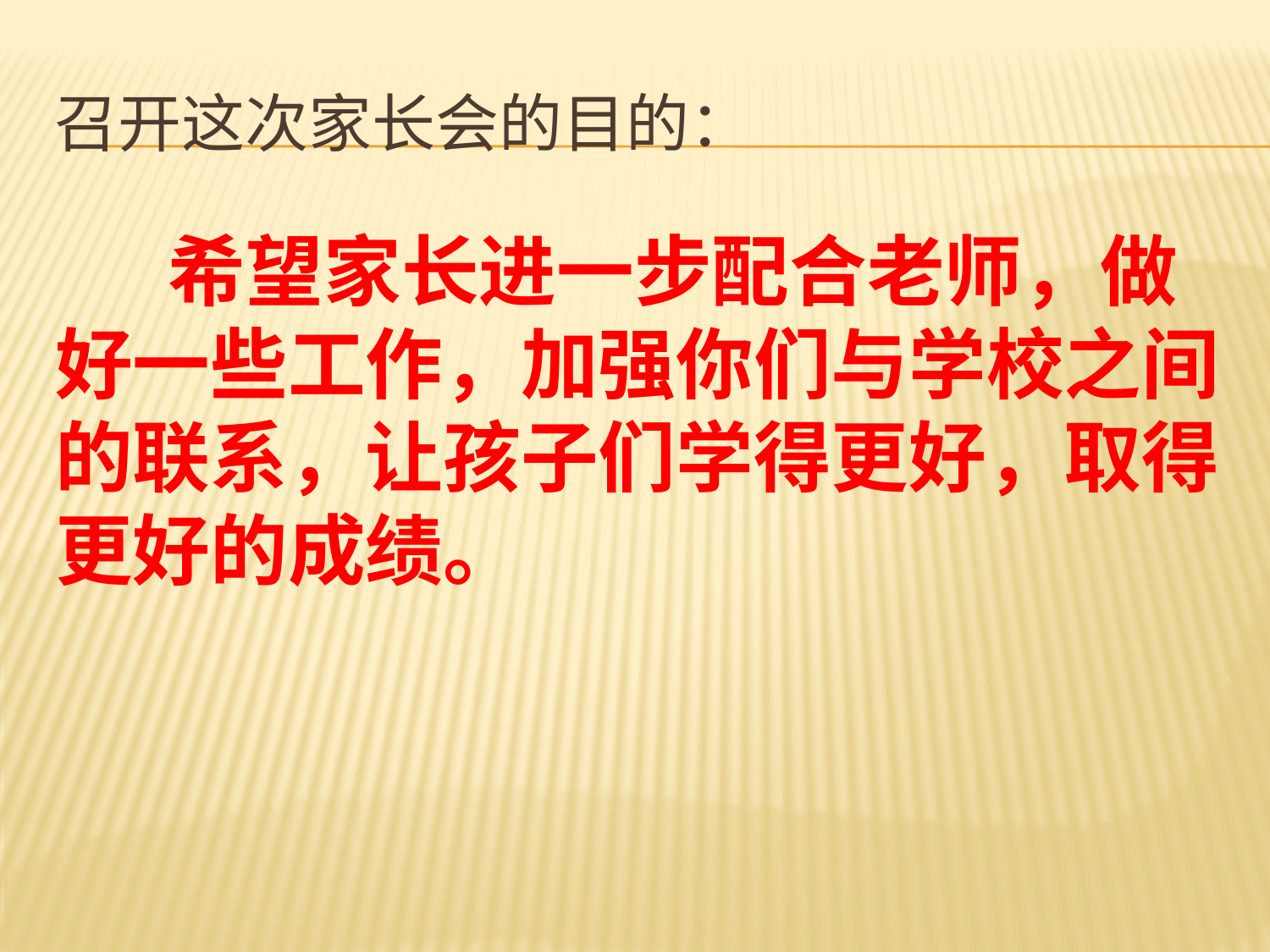

# 召开这次家长会的目的：
      希望家长进一步配合老师，做好一些工作，加强你们与学校之间的联系，让孩子们学得更好，取得更好的成绩。